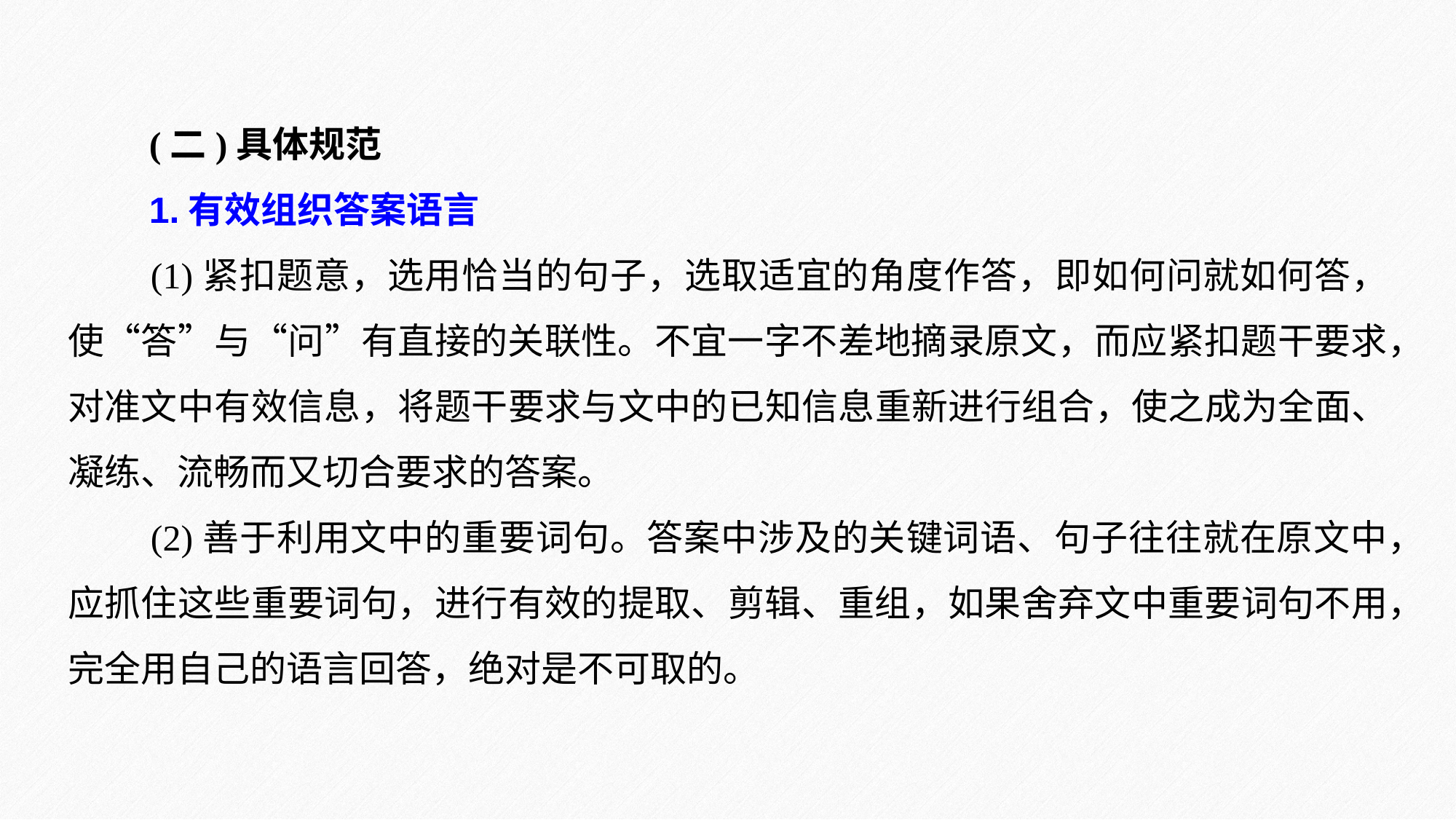

(二)具体规范
　　1.有效组织答案语言
　　(1)紧扣题意，选用恰当的句子，选取适宜的角度作答，即如何问就如何答，使“答”与“问”有直接的关联性。不宜一字不差地摘录原文，而应紧扣题干要求，对准文中有效信息，将题干要求与文中的已知信息重新进行组合，使之成为全面、凝练、流畅而又切合要求的答案。
　　(2)善于利用文中的重要词句。答案中涉及的关键词语、句子往往就在原文中，应抓住这些重要词句，进行有效的提取、剪辑、重组，如果舍弃文中重要词句不用，完全用自己的语言回答，绝对是不可取的。